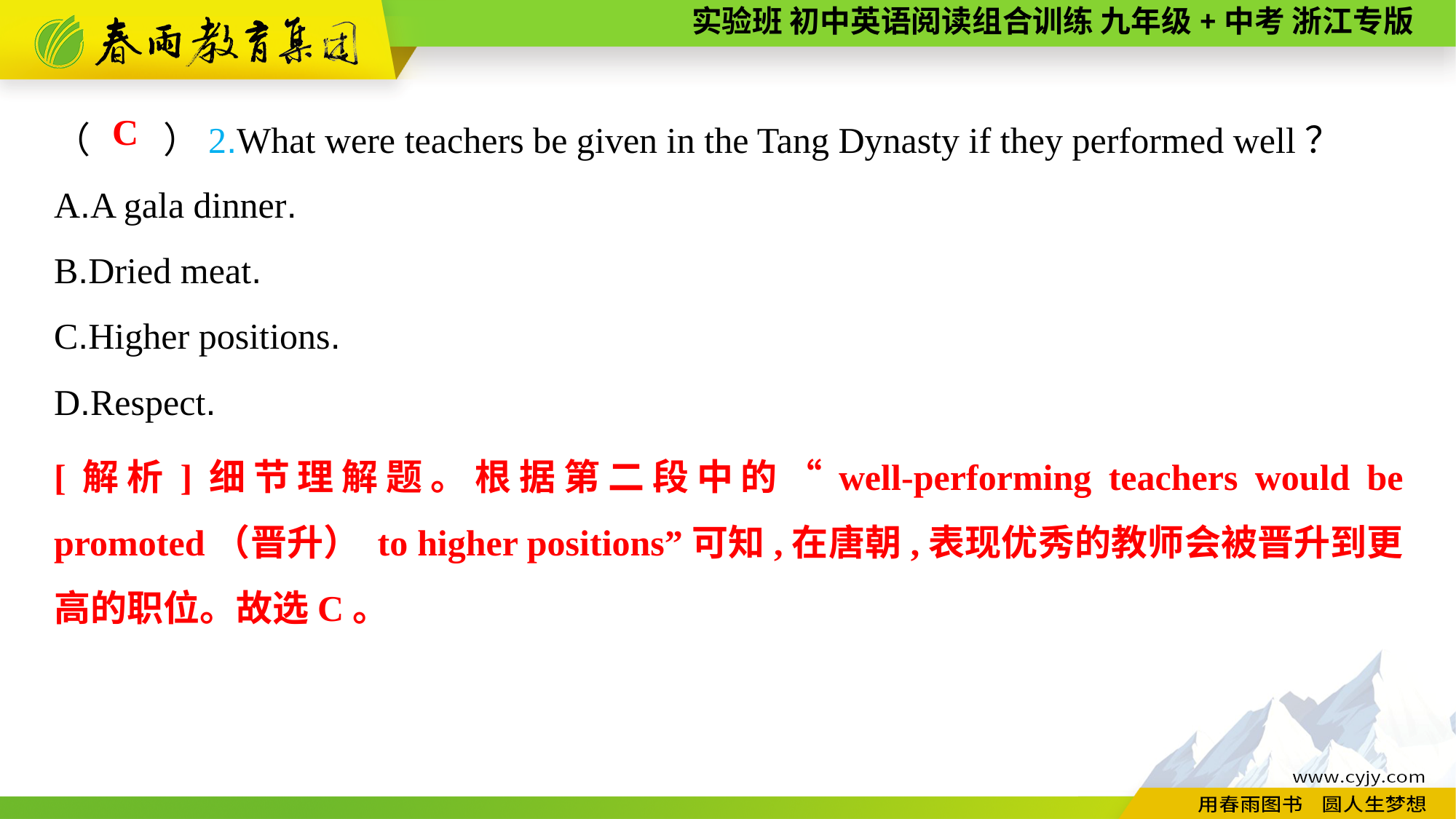

（　　）2.What were teachers be given in the Tang Dynasty if they performed well？
A.A gala dinner.
B.Dried meat.
C.Higher positions.
D.Respect.
C
[解析]细节理解题。根据第二段中的“well-performing teachers would be promoted（晋升） to higher positions”可知,在唐朝,表现优秀的教师会被晋升到更高的职位。故选C。